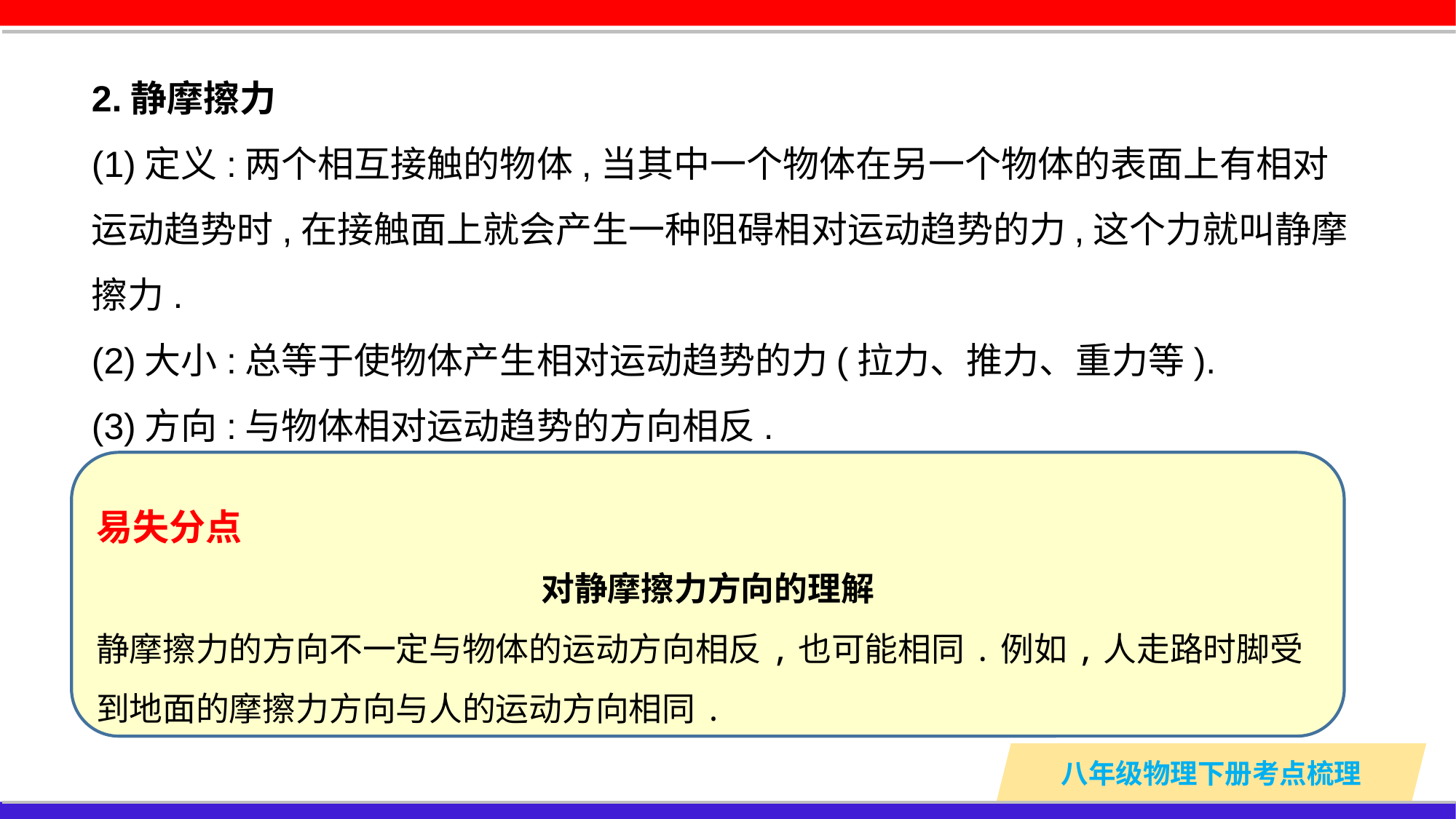

2.静摩擦力
(1)定义:两个相互接触的物体,当其中一个物体在另一个物体的表面上有相对运动趋势时,在接触面上就会产生一种阻碍相对运动趋势的力,这个力就叫静摩擦力.
(2)大小:总等于使物体产生相对运动趋势的力(拉力、推力、重力等).
(3)方向:与物体相对运动趋势的方向相反.
易失分点
对静摩擦力方向的理解
静摩擦力的方向不一定与物体的运动方向相反,也可能相同.例如,人走路时脚受到地面的摩擦力方向与人的运动方向相同.